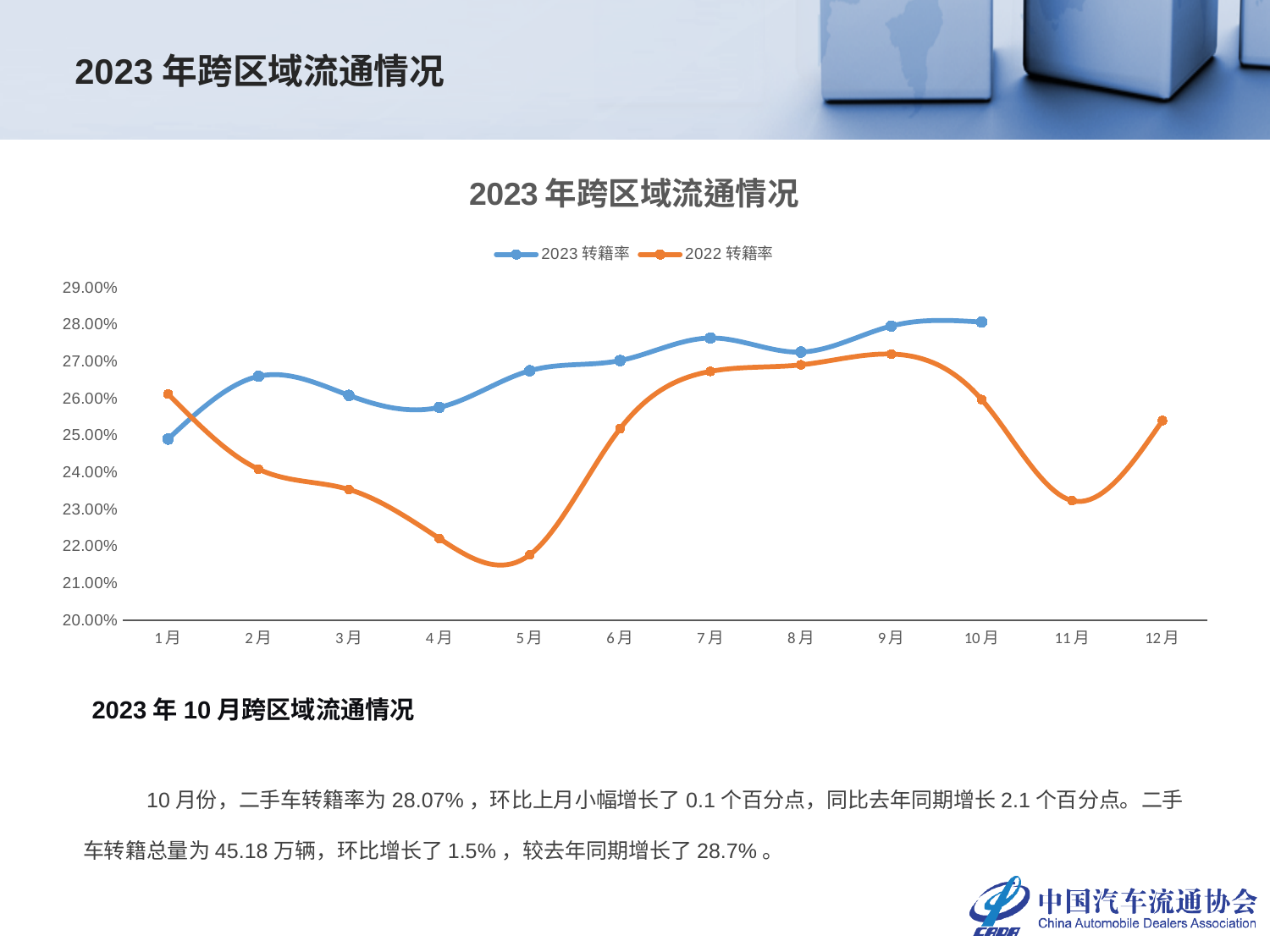

2023年跨区域流通情况

### Chart: 2023年跨区域流通情况

| Category | 2023转籍率 | 2022转籍率 |
|---|---|---|
| 1月 | 0.2490406231022764 | 0.2612567162429857 |
| 2月 | 0.266049079399948 | 0.2408744346727835 |
| 3月 | 0.26088626403668214 | 0.23537404334605838 |
| 4月 | 0.2576334835076868 | 0.2221 |
| 5月 | 0.2675551677531296 | 0.2176584136087943 |
| 6月 | 0.27031671457862694 | 0.25186010329044156 |
| 7月 | 0.27642202990292297 | 0.26738517394527705 |
| 8月 | 0.27261131710545383 | 0.2691525945731221 |
| 9月 | 0.279658535727211 | 0.2720663240400406 |
| 10月 | 0.2807339518031514 | 0.2597498285610297 |
| 11月 | None | 0.2323495823034323 |
| 12月 | None | 0.2540339263549855 |
2023年10月跨区域流通情况
10月份，二手车转籍率为28.07%，环比上月小幅增长了0.1个百分点，同比去年同期增长2.1个百分点。二手车转籍总量为45.18万辆，环比增长了1.5%，较去年同期增长了28.7%。